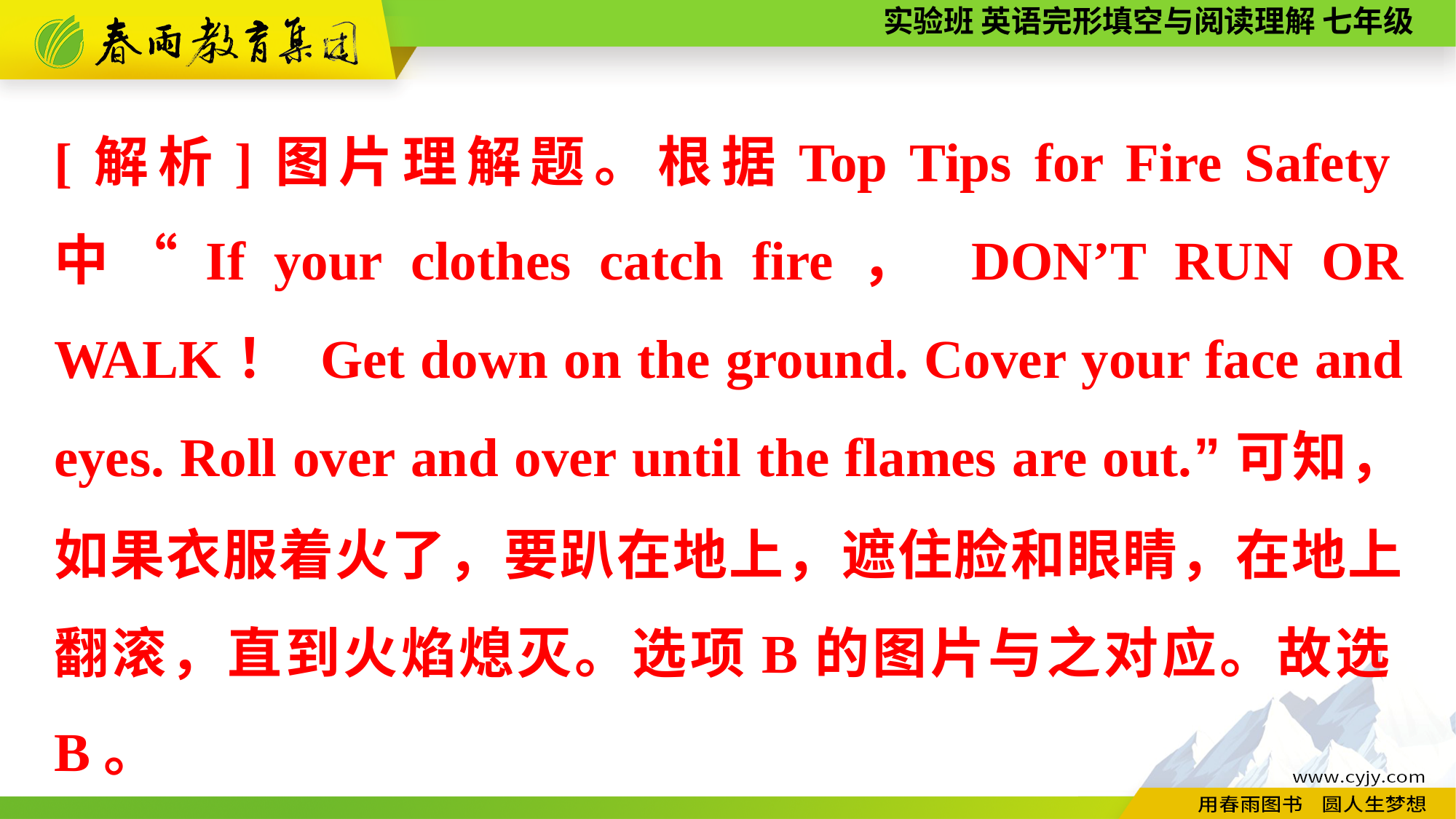

[解析]图片理解题。根据Top Tips for Fire Safety中“If your clothes catch fire， DON’T RUN OR WALK！ Get down on the ground. Cover your face and eyes. Roll over and over until the flames are out.”可知，如果衣服着火了，要趴在地上，遮住脸和眼睛，在地上翻滚，直到火焰熄灭。选项B的图片与之对应。故选B。